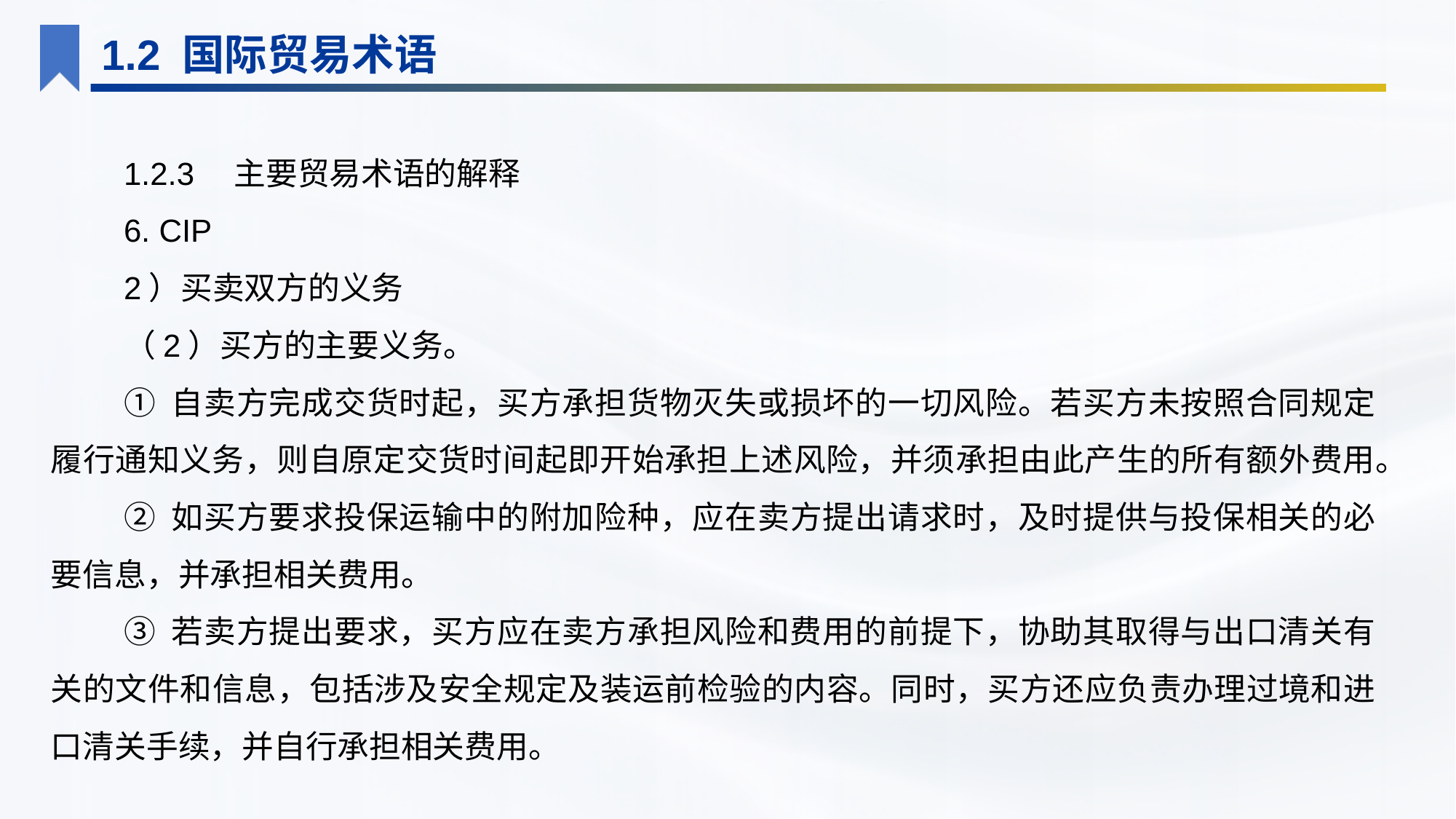

1.2 国际贸易术语
1.2.3　主要贸易术语的解释
6. CIP
2）买卖双方的义务
（2）买方的主要义务。
① 自卖方完成交货时起，买方承担货物灭失或损坏的一切风险。若买方未按照合同规定履行通知义务，则自原定交货时间起即开始承担上述风险，并须承担由此产生的所有额外费用。
② 如买方要求投保运输中的附加险种，应在卖方提出请求时，及时提供与投保相关的必要信息，并承担相关费用。
③ 若卖方提出要求，买方应在卖方承担风险和费用的前提下，协助其取得与出口清关有关的文件和信息，包括涉及安全规定及装运前检验的内容。同时，买方还应负责办理过境和进口清关手续，并自行承担相关费用。